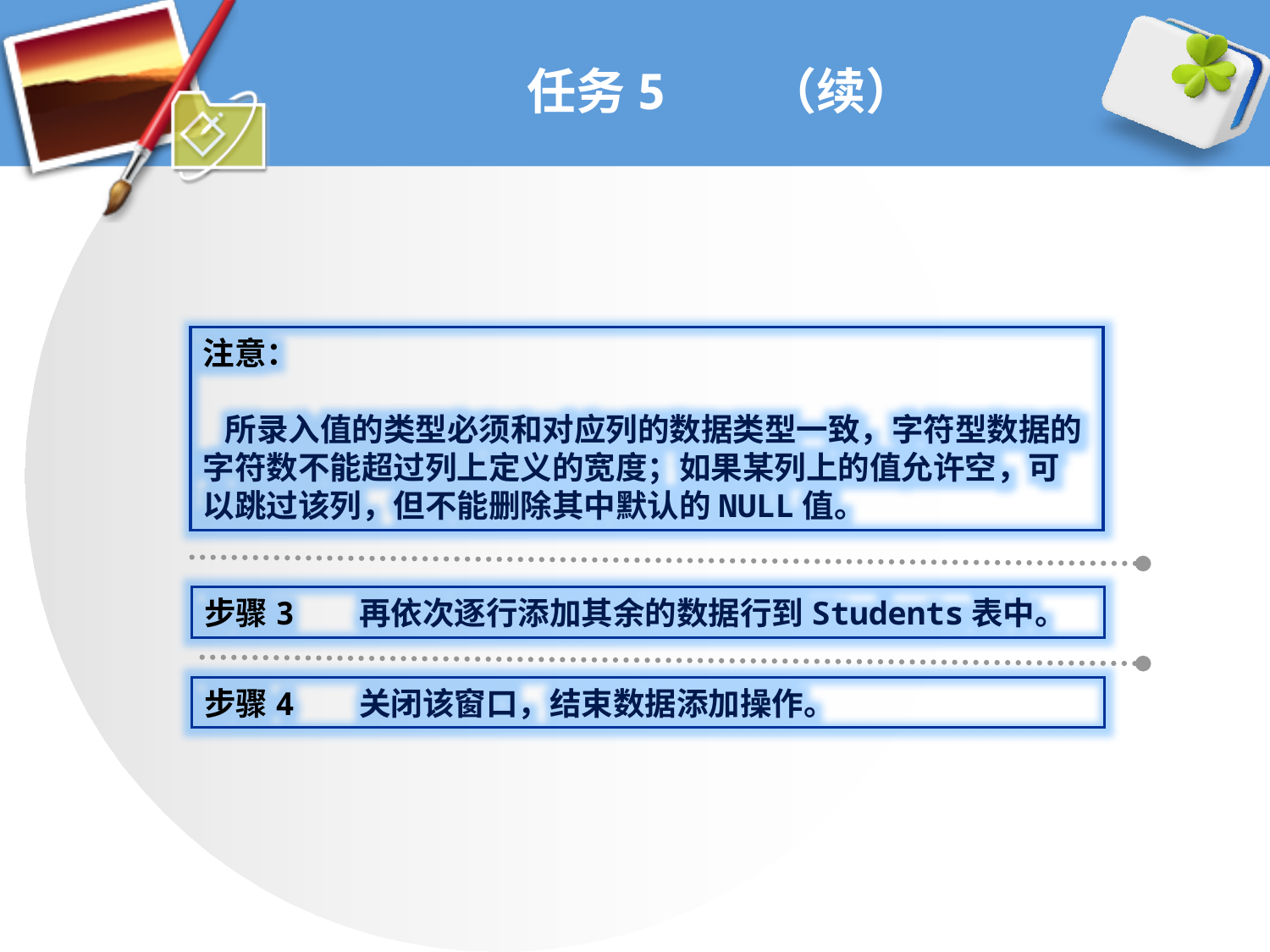

# 任务5   （续）
注意：

  所录入值的类型必须和对应列的数据类型一致，字符型数据的字符数不能超过列上定义的宽度；如果某列上的值允许空，可以跳过该列，但不能删除其中默认的NULL值。

步骤3   再依次逐行添加其余的数据行到Students表中。

步骤4   关闭该窗口，结束数据添加操作。